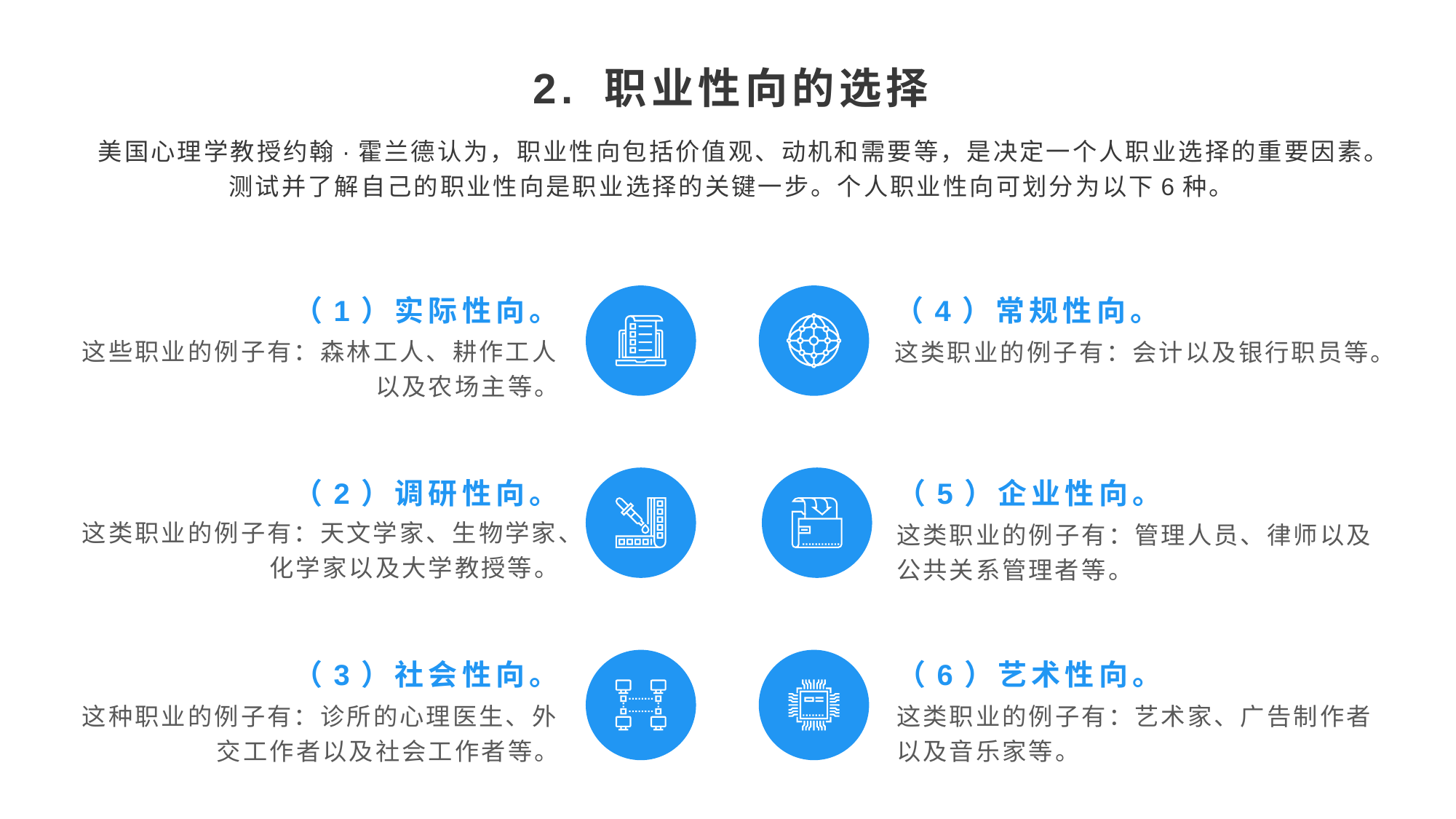

2. 职业性向的选择
美国心理学教授约翰·霍兰德认为，职业性向包括价值观、动机和需要等，是决定一个人职业选择的重要因素。测试并了解自己的职业性向是职业选择的关键一步。个人职业性向可划分为以下6种。
（4）常规性向。
（1）实际性向。

这些职业的例子有：森林工人、耕作工人以及农场主等。
这类职业的例子有：会计以及银行职员等。
（5）企业性向。
（2）调研性向。

这类职业的例子有：天文学家、生物学家、化学家以及大学教授等。
这类职业的例子有：管理人员、律师以及公共关系管理者等。
（6）艺术性向。
（3）社会性向。

这种职业的例子有：诊所的心理医生、外交工作者以及社会工作者等。
这类职业的例子有：艺术家、广告制作者以及音乐家等。